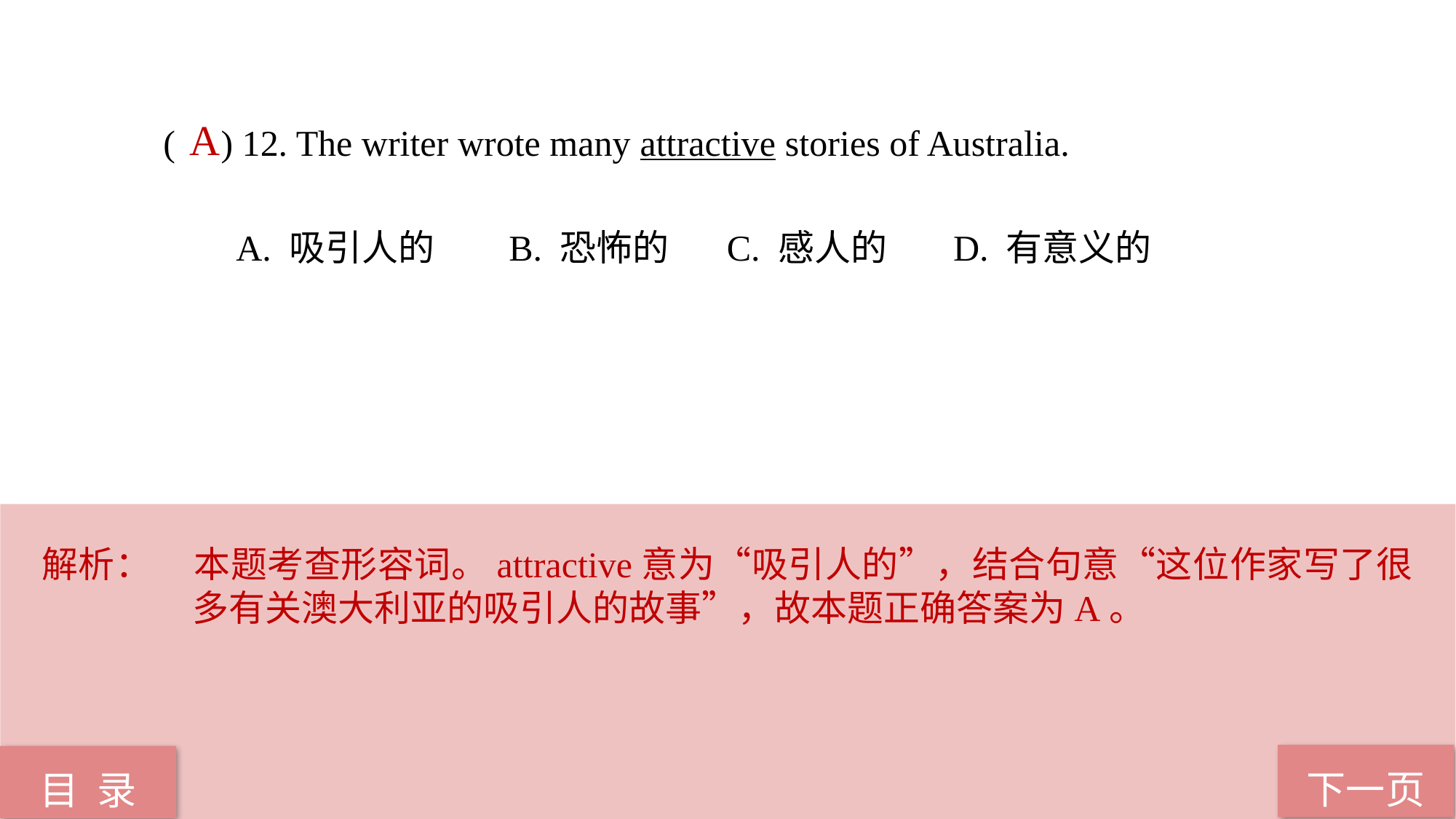

(     ) 12. The writer wrote many attractive stories of Australia.

        A. 吸引人的        B. 恐怖的      C. 感人的       D. 有意义的
A
解析：	本题考查形容词。attractive意为“吸引人的”，结合句意“这位作家写了很多有关澳大利亚的吸引人的故事”，故本题正确答案为A。